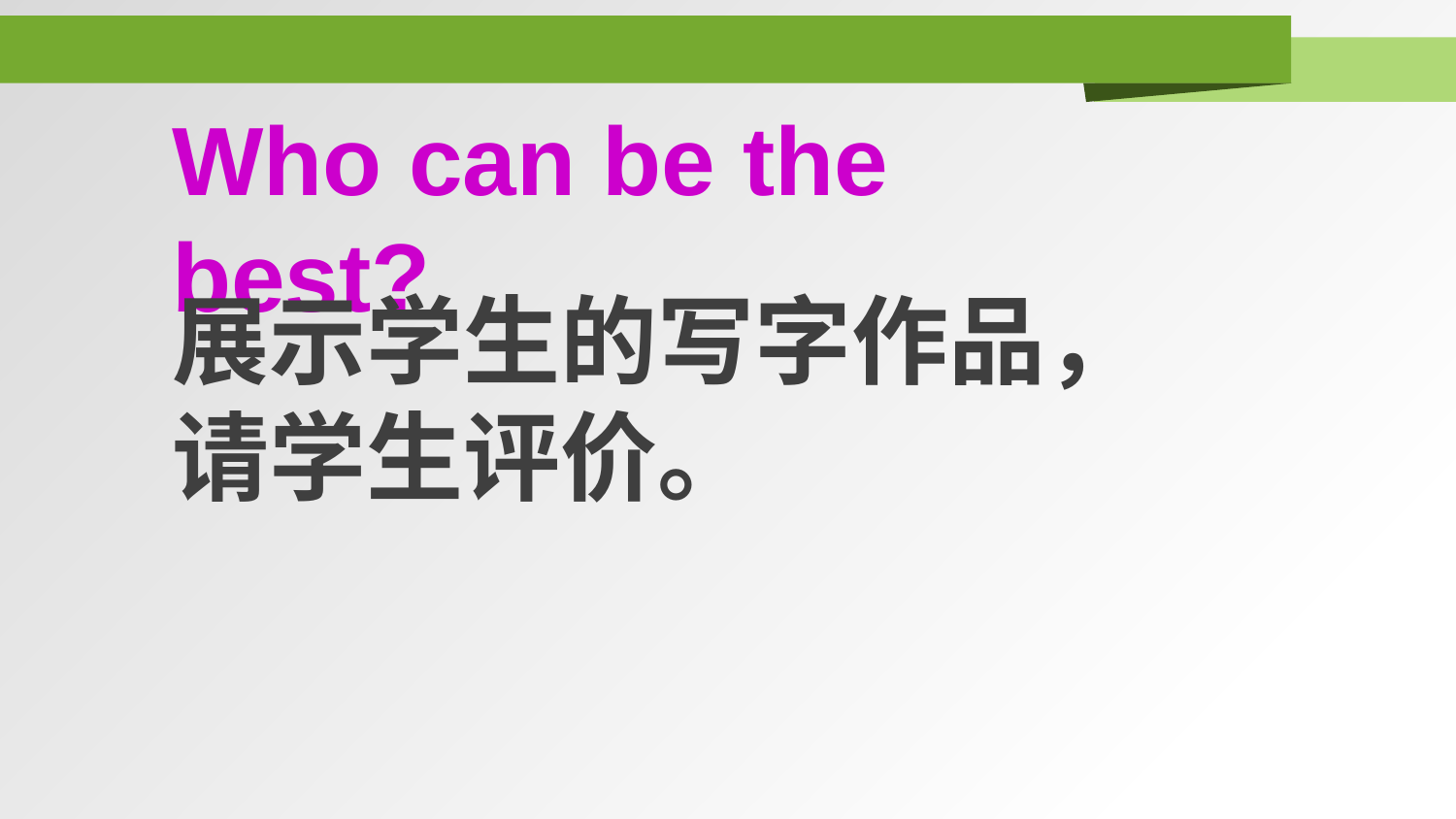

#
Who can be the best?

展示学生的写字作品，请学生评价。